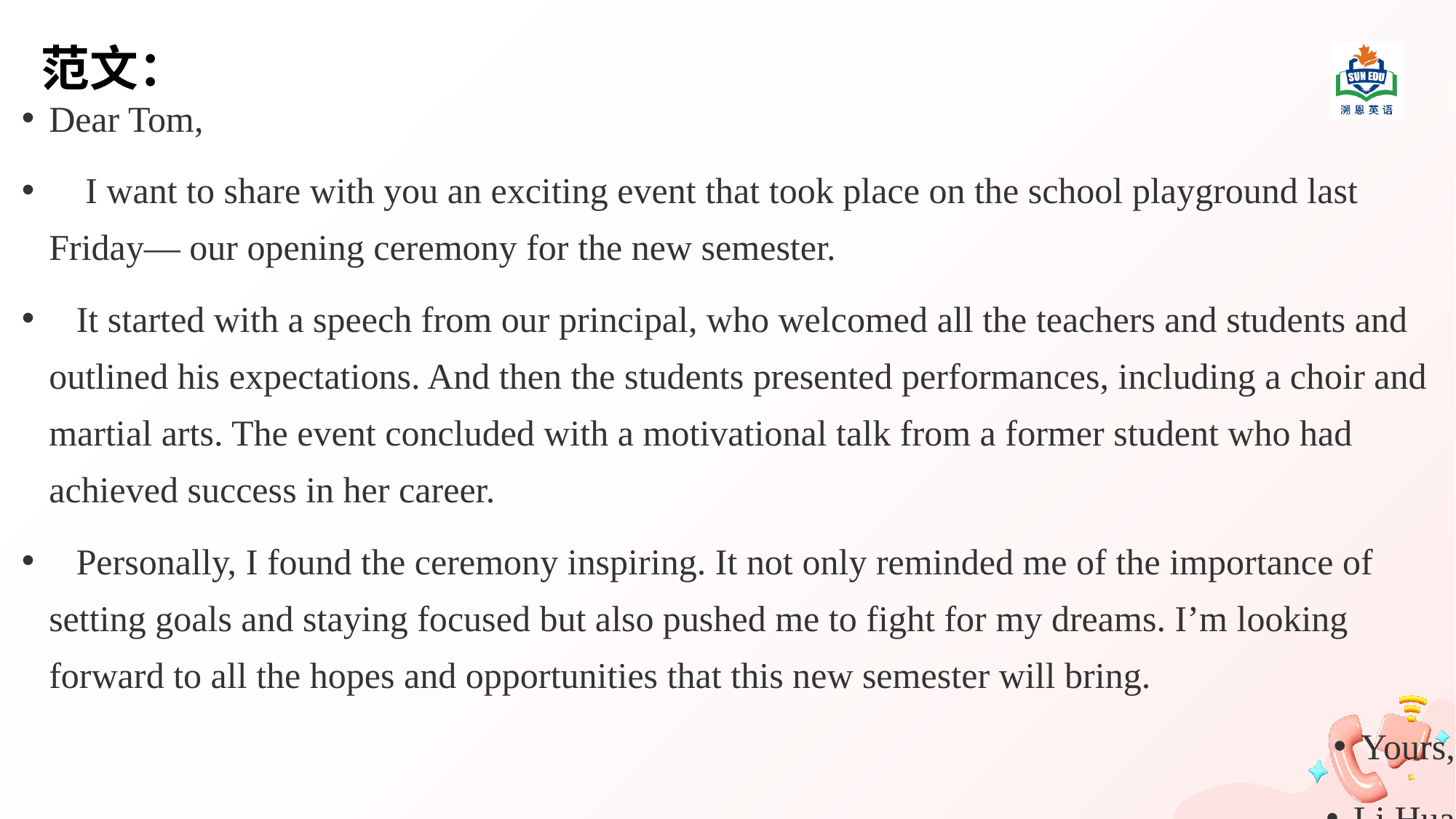

# 范文：
Dear Tom,
    I want to share with you an exciting event that took place on the school playground last Friday— our opening ceremony for the new semester.
   It started with a speech from our principal, who welcomed all the teachers and students and outlined his expectations. And then the students presented performances, including a choir and martial arts. The event concluded with a motivational talk from a former student who had achieved success in her career.
   Personally, I found the ceremony inspiring. It not only reminded me of the importance of setting goals and staying focused but also pushed me to fight for my dreams. I’m looking forward to all the hopes and opportunities that this new semester will bring.
Yours,
Li Hua